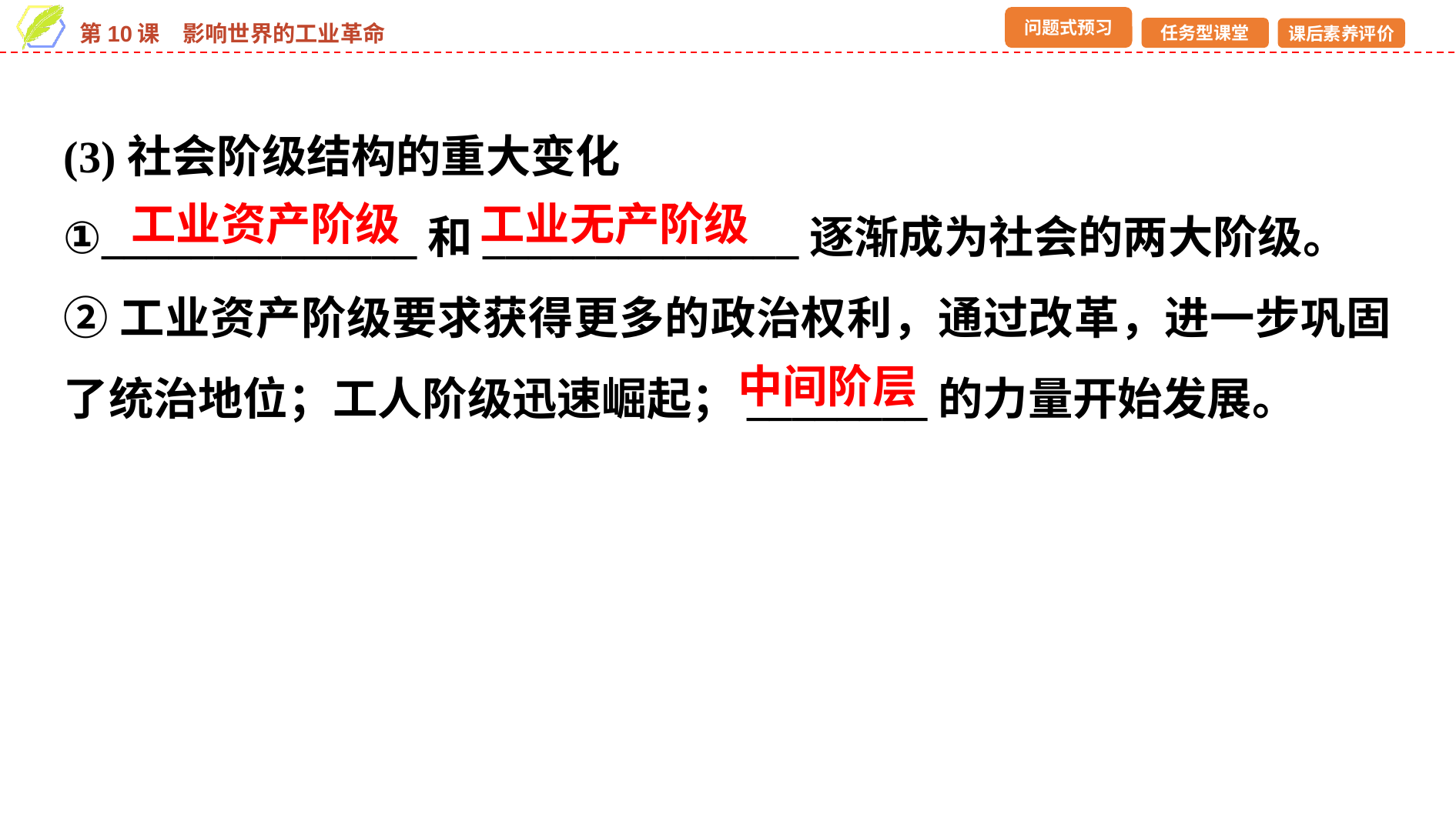

(3)社会阶级结构的重大变化
①______________和______________逐渐成为社会的两大阶级。
②工业资产阶级要求获得更多的政治权利，通过改革，进一步巩固了统治地位；工人阶级迅速崛起；________的力量开始发展。
工业资产阶级
工业无产阶级
中间阶层